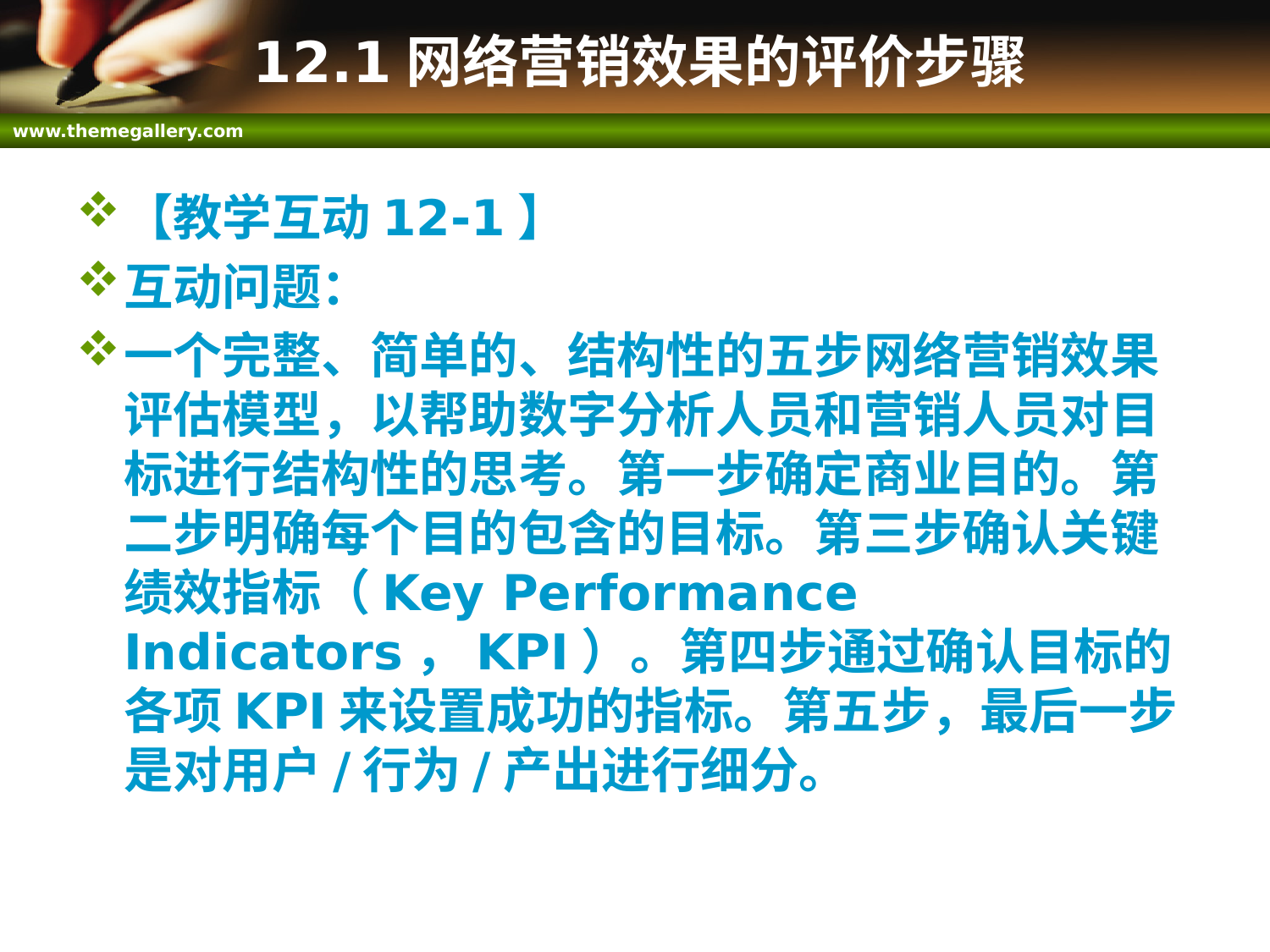

# 12.1网络营销效果的评价步骤
【教学互动12-1】
互动问题：
一个完整、简单的、结构性的五步网络营销效果评估模型，以帮助数字分析人员和营销人员对目标进行结构性的思考。第一步确定商业目的。第二步明确每个目的包含的目标。第三步确认关键绩效指标（Key Performance Indicators，KPI）。第四步通过确认目标的各项KPI来设置成功的指标。第五步，最后一步是对用户/行为/产出进行细分。